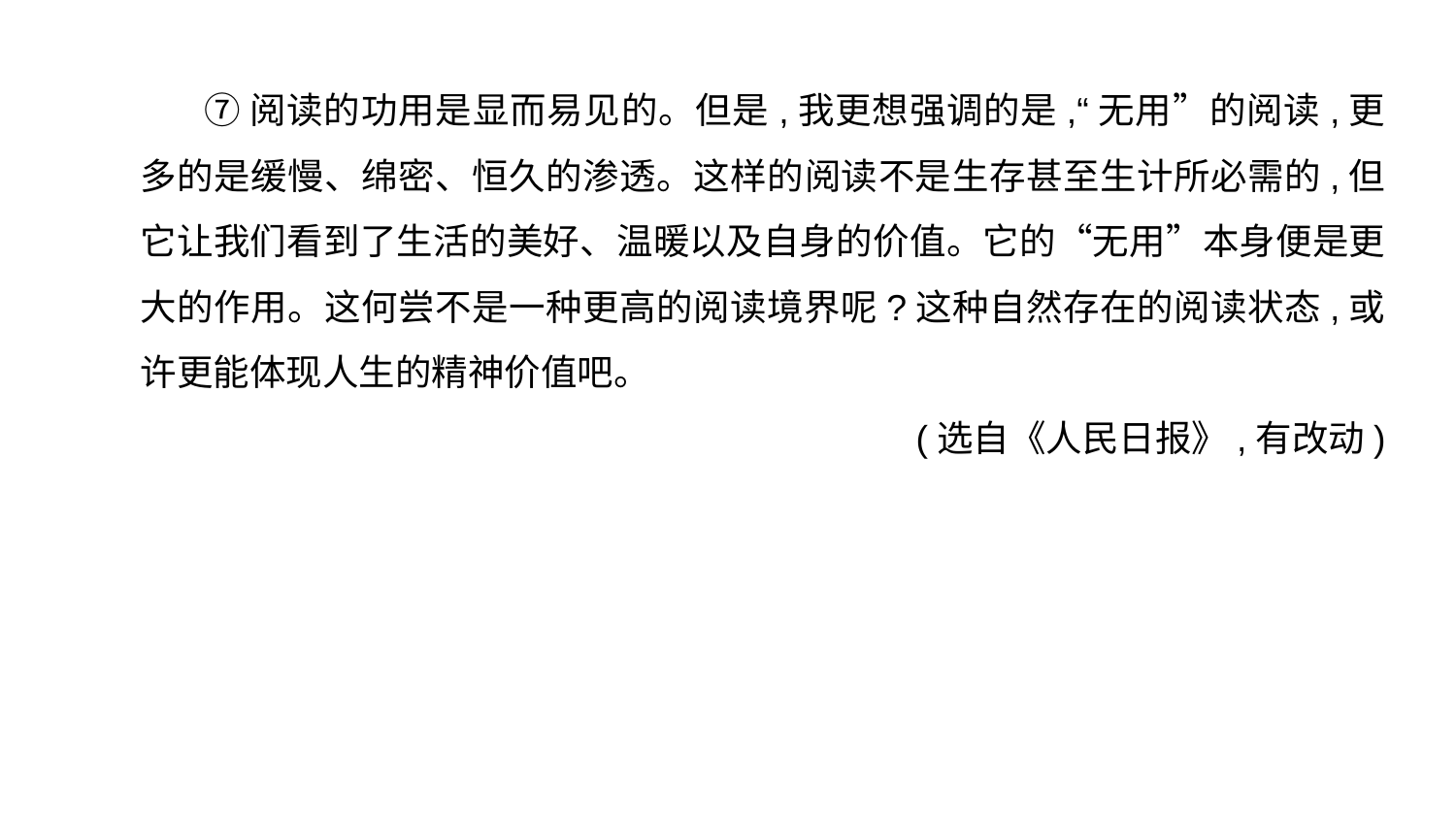

⑦阅读的功用是显而易见的。但是,我更想强调的是,“无用”的阅读,更多的是缓慢、绵密、恒久的渗透。这样的阅读不是生存甚至生计所必需的,但它让我们看到了生活的美好、温暖以及自身的价值。它的“无用”本身便是更大的作用。这何尝不是一种更高的阅读境界呢?这种自然存在的阅读状态,或许更能体现人生的精神价值吧。
(选自《人民日报》,有改动)